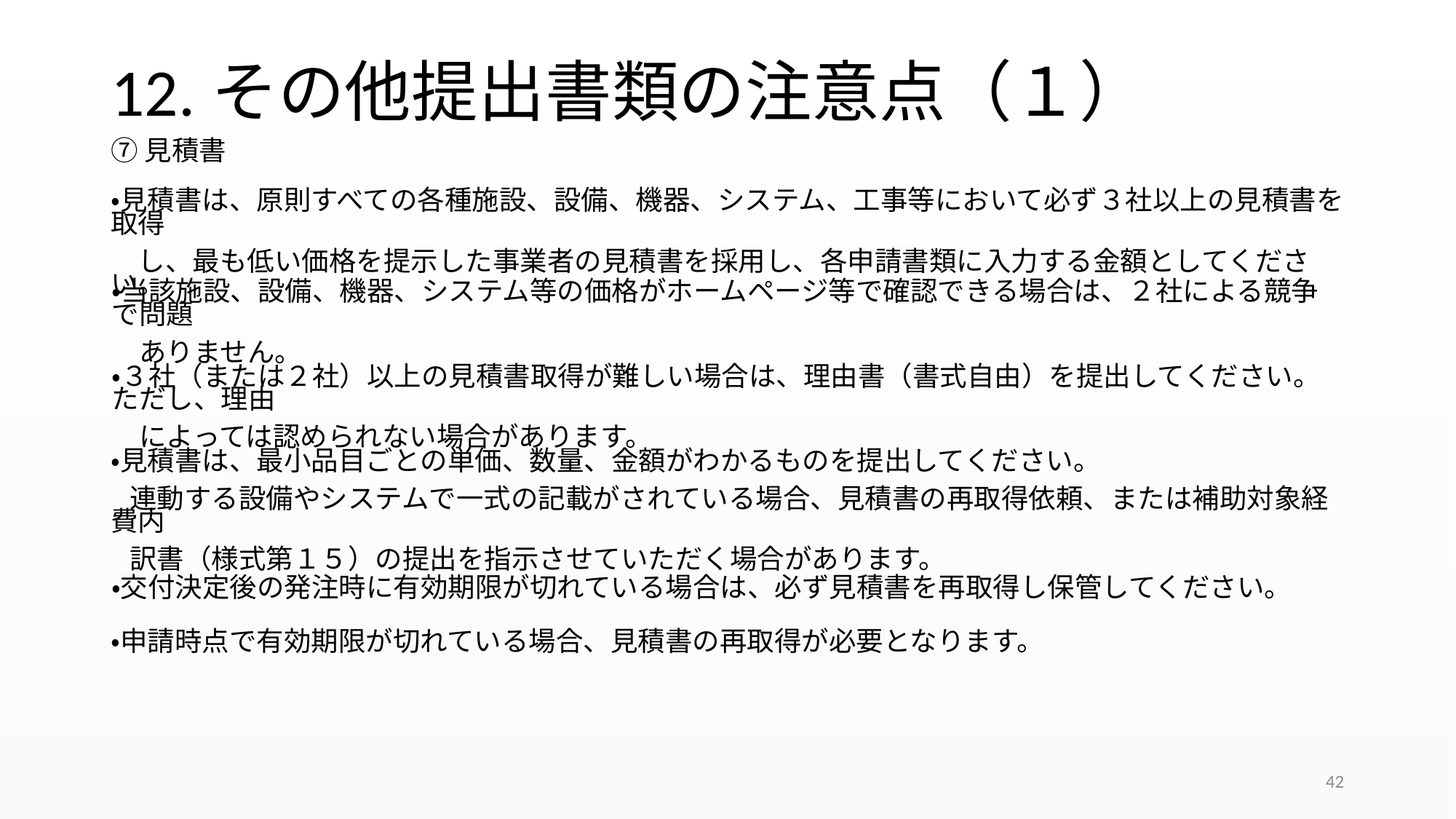

# 12.その他提出書類の注意点（１）
⑦見積書
・見積書は、原則すべての各種施設、設備、機器、システム、工事等において必ず３社以上の見積書を取得
　し、最も低い価格を提示した事業者の見積書を採用し、各申請書類に入力する金額としてください。
・当該施設、設備、機器、システム等の価格がホームページ等で確認できる場合は、２社による競争で問題
　ありません。
・３社（または２社）以上の見積書取得が難しい場合は、理由書（書式自由）を提出してください。ただし、理由
　によっては認められない場合があります。
・見積書は、最小品目ごとの単価、数量、金額がわかるものを提出してください。
  連動する設備やシステムで一式の記載がされている場合、見積書の再取得依頼、または補助対象経費内
  訳書（様式第１５）の提出を指示させていただく場合があります。
・交付決定後の発注時に有効期限が切れている場合は、必ず見積書を再取得し保管してください。

・申請時点で有効期限が切れている場合、見積書の再取得が必要となります。

42